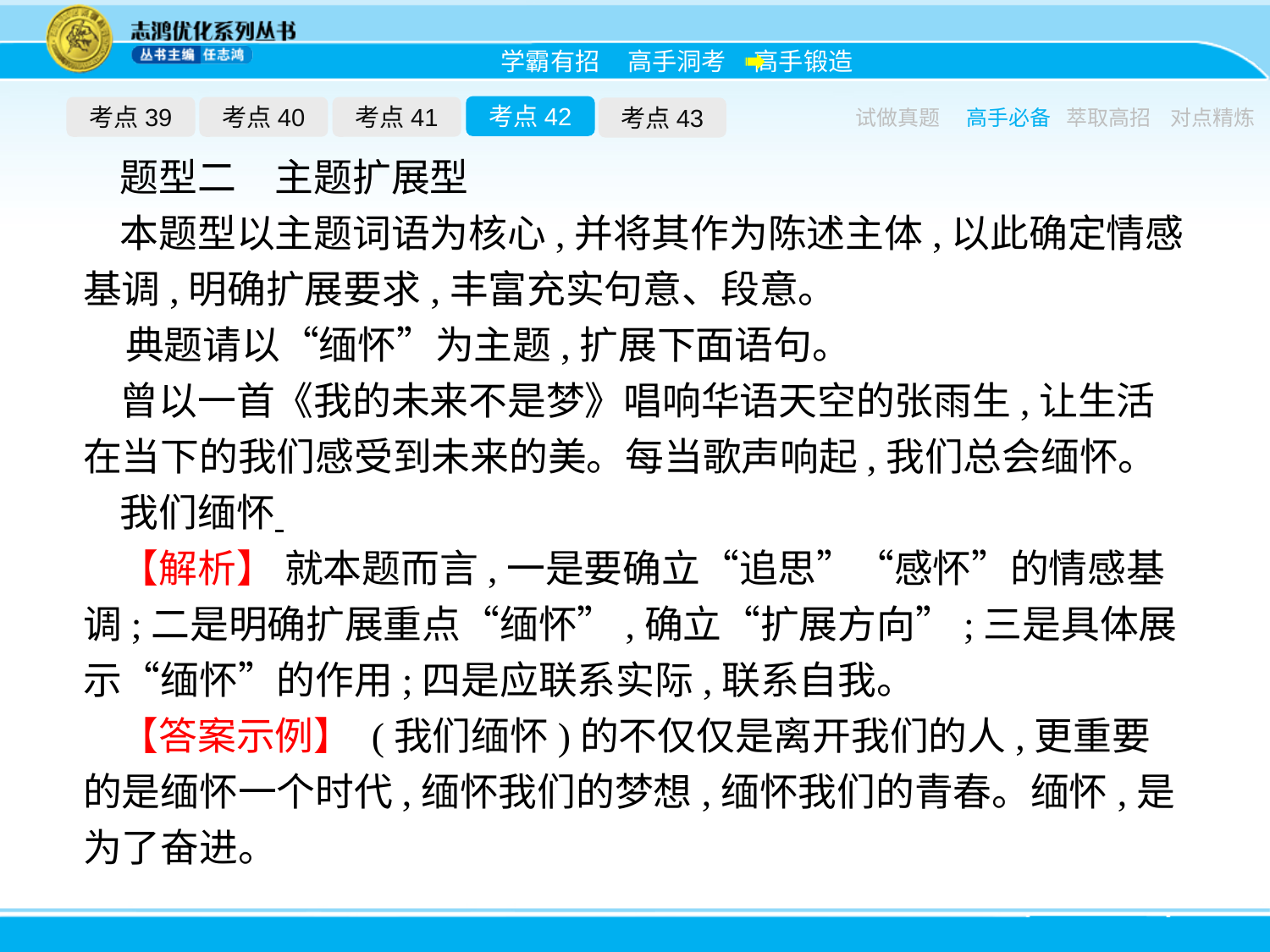

考点42
考点39
考点40
考点41
考点43
试做真题
高手必备
萃取高招
对点精炼
题型二　主题扩展型
本题型以主题词语为核心,并将其作为陈述主体,以此确定情感基调,明确扩展要求,丰富充实句意、段意。
典题请以“缅怀”为主题,扩展下面语句。
曾以一首《我的未来不是梦》唱响华语天空的张雨生,让生活在当下的我们感受到未来的美。每当歌声响起,我们总会缅怀。
我们缅怀
【解析】 就本题而言,一是要确立“追思”“感怀”的情感基调;二是明确扩展重点“缅怀”,确立“扩展方向”;三是具体展示“缅怀”的作用;四是应联系实际,联系自我。
【答案示例】 (我们缅怀)的不仅仅是离开我们的人,更重要的是缅怀一个时代,缅怀我们的梦想,缅怀我们的青春。缅怀,是为了奋进。